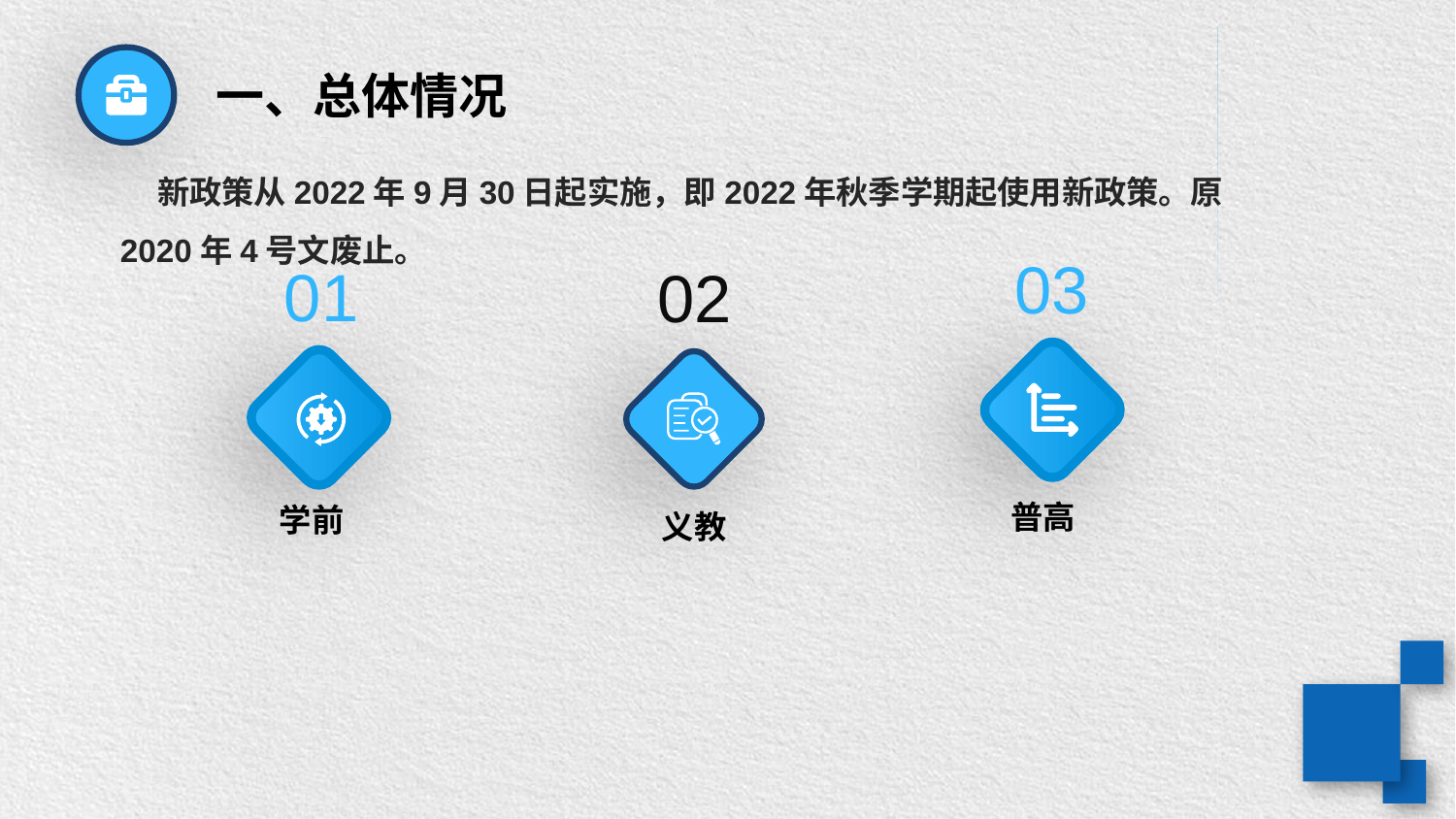

一、总体情况

    新政策从2022年9月30日起实施，即2022年秋季学期起使用新政策。原2020年4号文废止。
03

         普高

01

                  学前

02

           义教